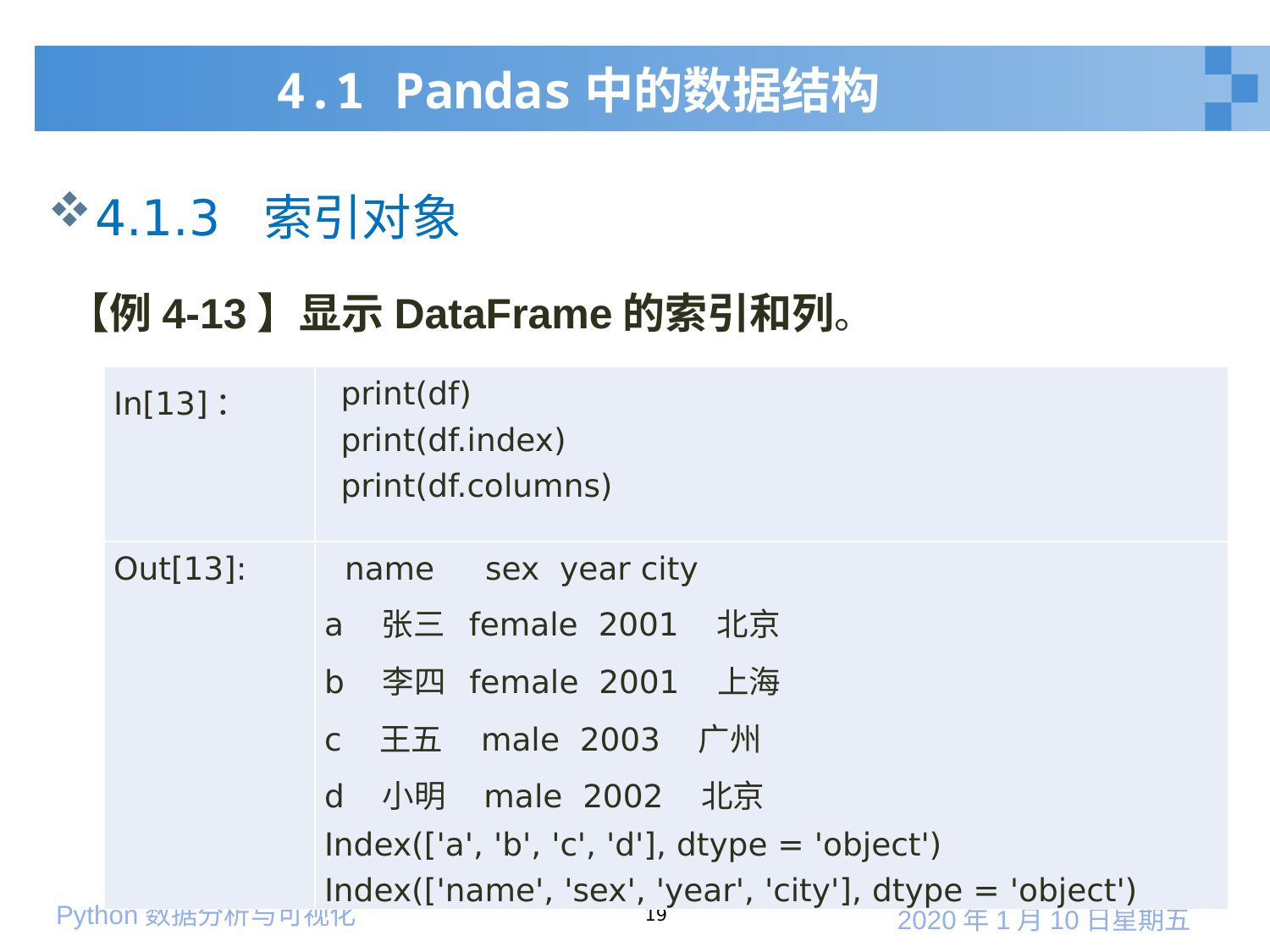

# 4.1 Pandas中的数据结构
4.1.3  索引对象
【例4-13】显示DataFrame的索引和列。
| In[13]： | print(df) print(df.index) print(df.columns) |
| --- | --- |
| Out[13]: | name sex year city a 张三 female 2001 北京 b 李四 female 2001 上海 c 王五 male 2003 广州 d 小明 male 2002 北京 Index(['a', 'b', 'c', 'd'], dtype = 'object') Index(['name', 'sex', 'year', 'city'], dtype = 'object') |
19
2020年1月10日星期五